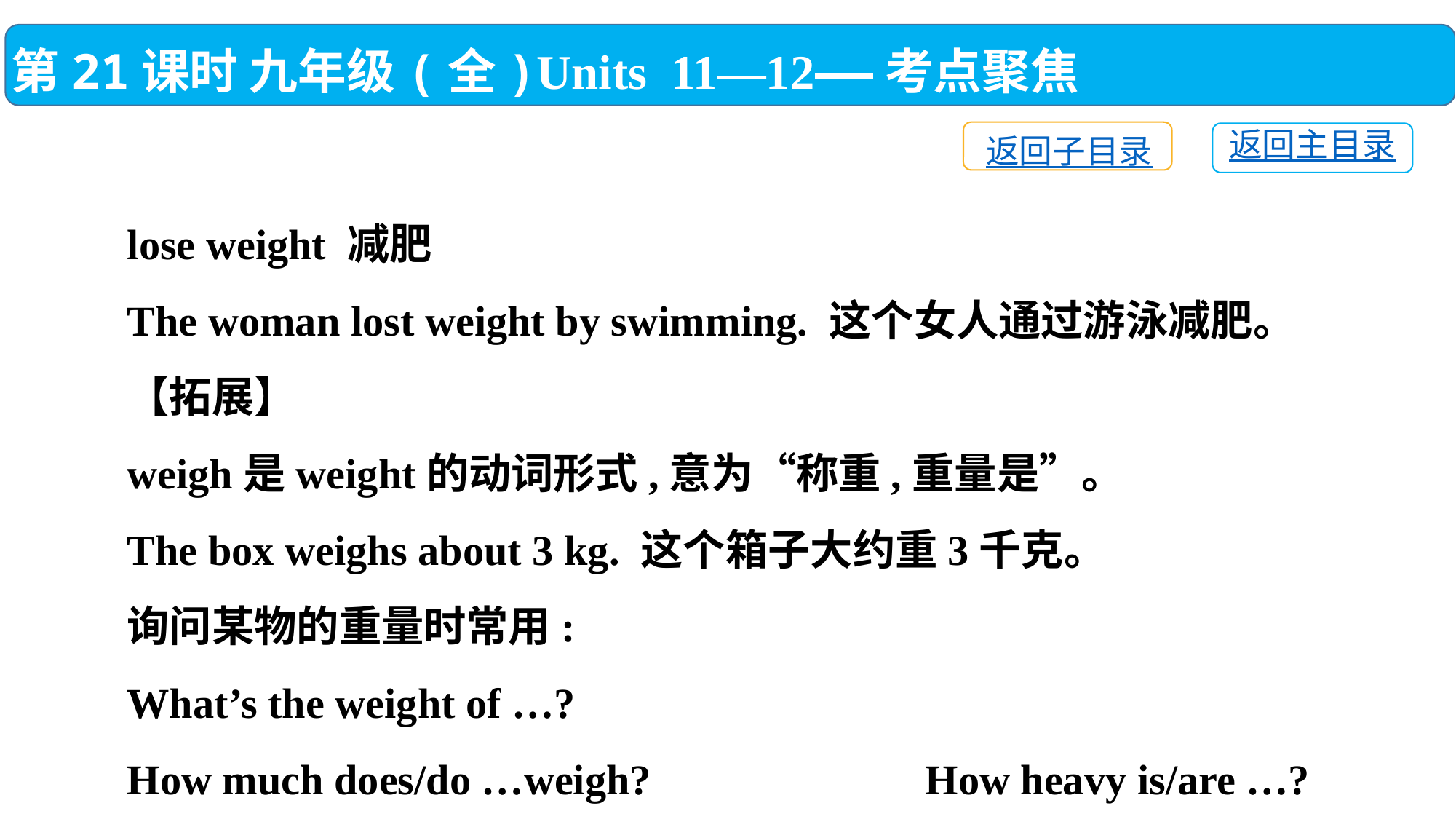

第21课时 九年级(全)Units  11—12——考点聚焦

返回子目录
返回主目录
lose weight 减肥
The woman lost weight by swimming. 这个女人通过游泳减肥。
【拓展】
weigh是weight的动词形式,意为“称重,重量是”。
The box weighs about 3 kg. 这个箱子大约重3千克。
询问某物的重量时常用:
What’s the weight of …?
How much does/do …weigh?                          How heavy is/are …?